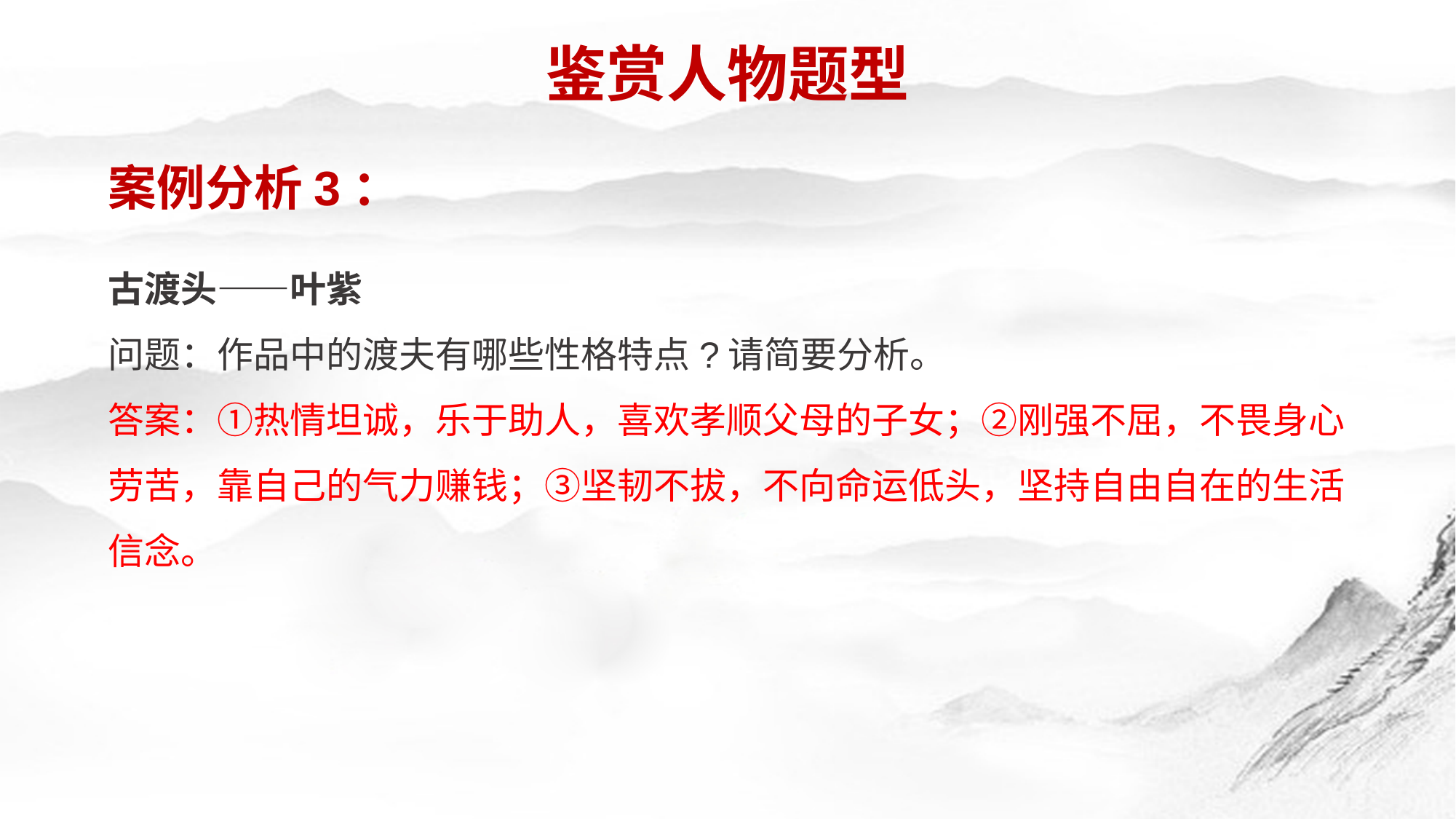

鉴赏人物题型
案例分析3：
古渡头——叶紫
问题：作品中的渡夫有哪些性格特点?请简要分析。
答案：①热情坦诚，乐于助人，喜欢孝顺父母的子女；②刚强不屈，不畏身心劳苦，靠自己的气力赚钱；③坚韧不拔，不向命运低头，坚持自由自在的生活信念。